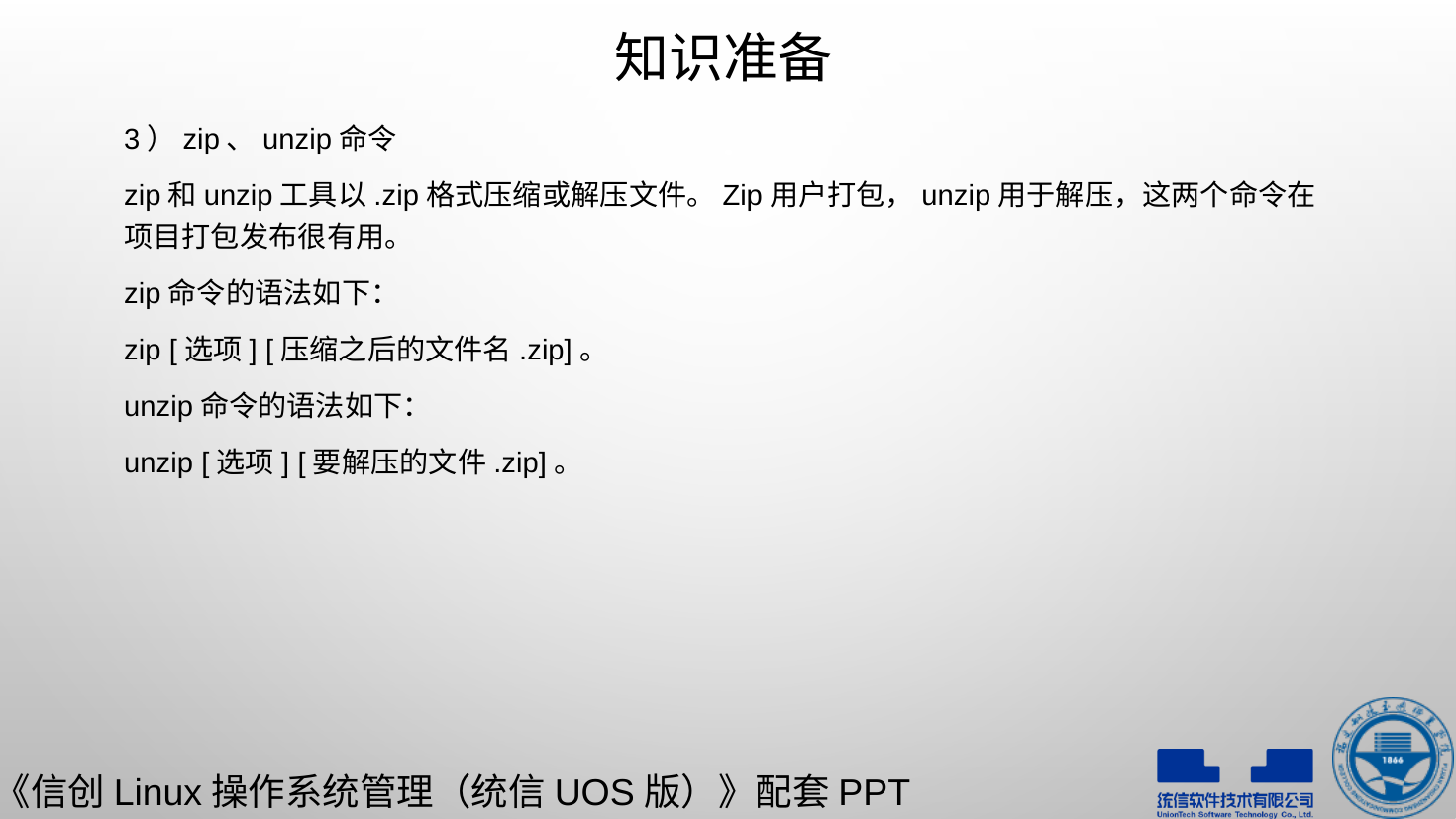

# 知识准备
3）zip、unzip命令
zip和unzip工具以.zip格式压缩或解压文件。Zip用户打包，unzip用于解压，这两个命令在项目打包发布很有用。
zip命令的语法如下：
zip [选项] [压缩之后的文件名.zip]。
unzip命令的语法如下：
unzip [选项] [要解压的文件.zip]。